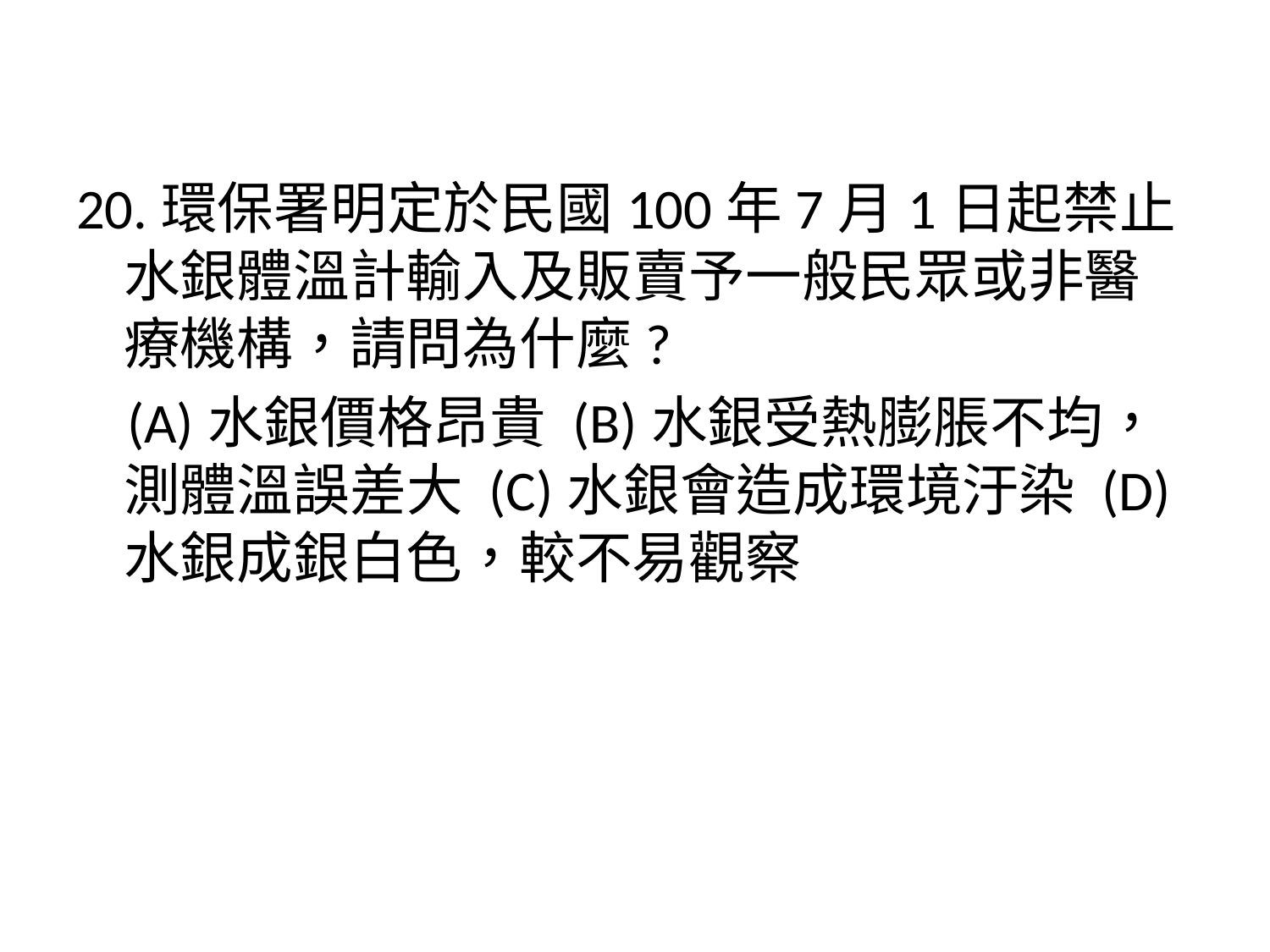

20.環保署明定於民國100年7月1日起禁止水銀體溫計輸入及販賣予一般民眾或非醫療機構，請問為什麼?
    (A)水銀價格昂貴 (B)水銀受熱膨脹不均，測體溫誤差大 (C)水銀會造成環境汙染 (D)水銀成銀白色，較不易觀察